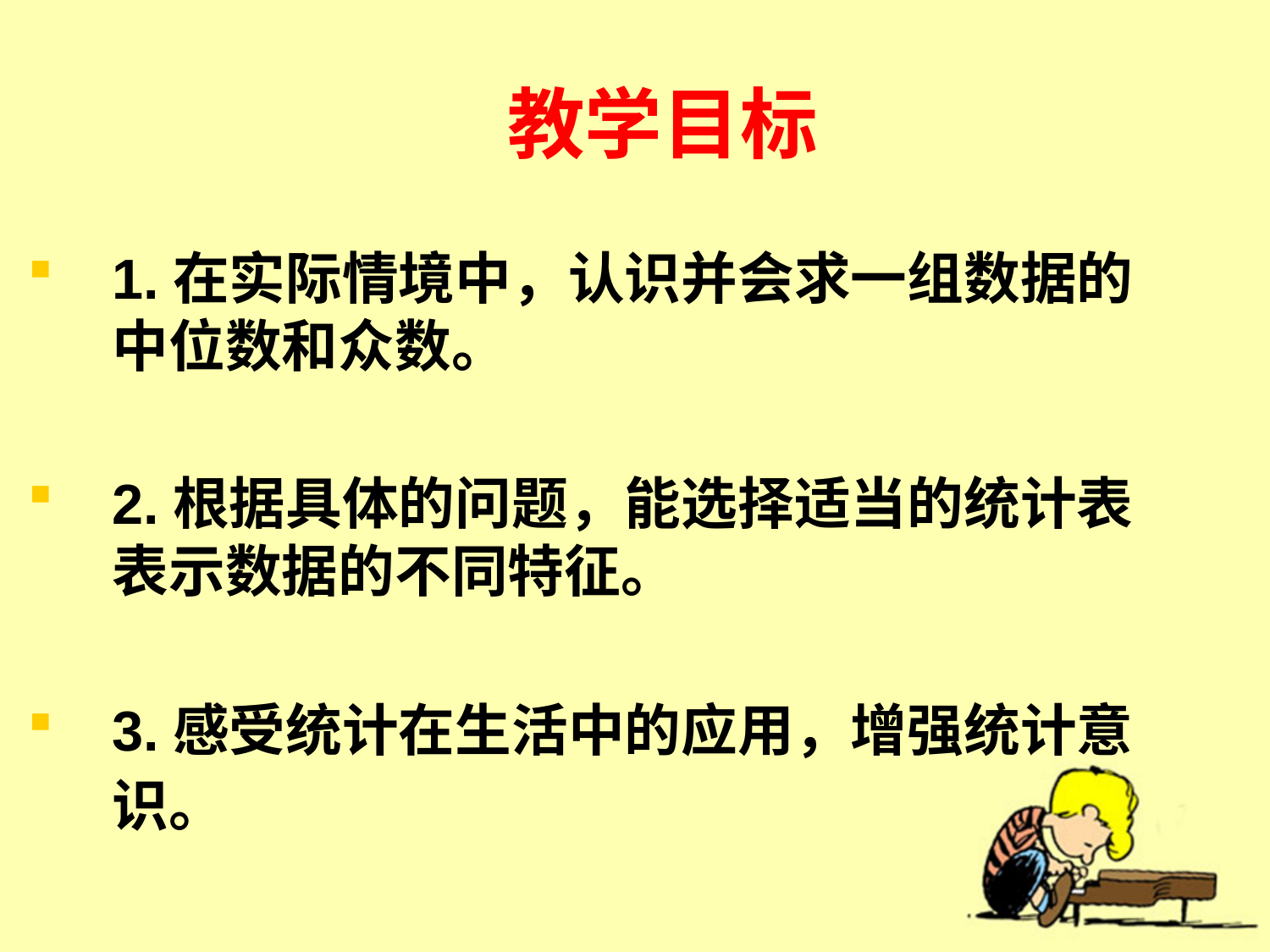

# 教学目标
1.在实际情境中，认识并会求一组数据的中位数和众数。

2.根据具体的问题，能选择适当的统计表表示数据的不同特征。

3.感受统计在生活中的应用，增强统计意识。